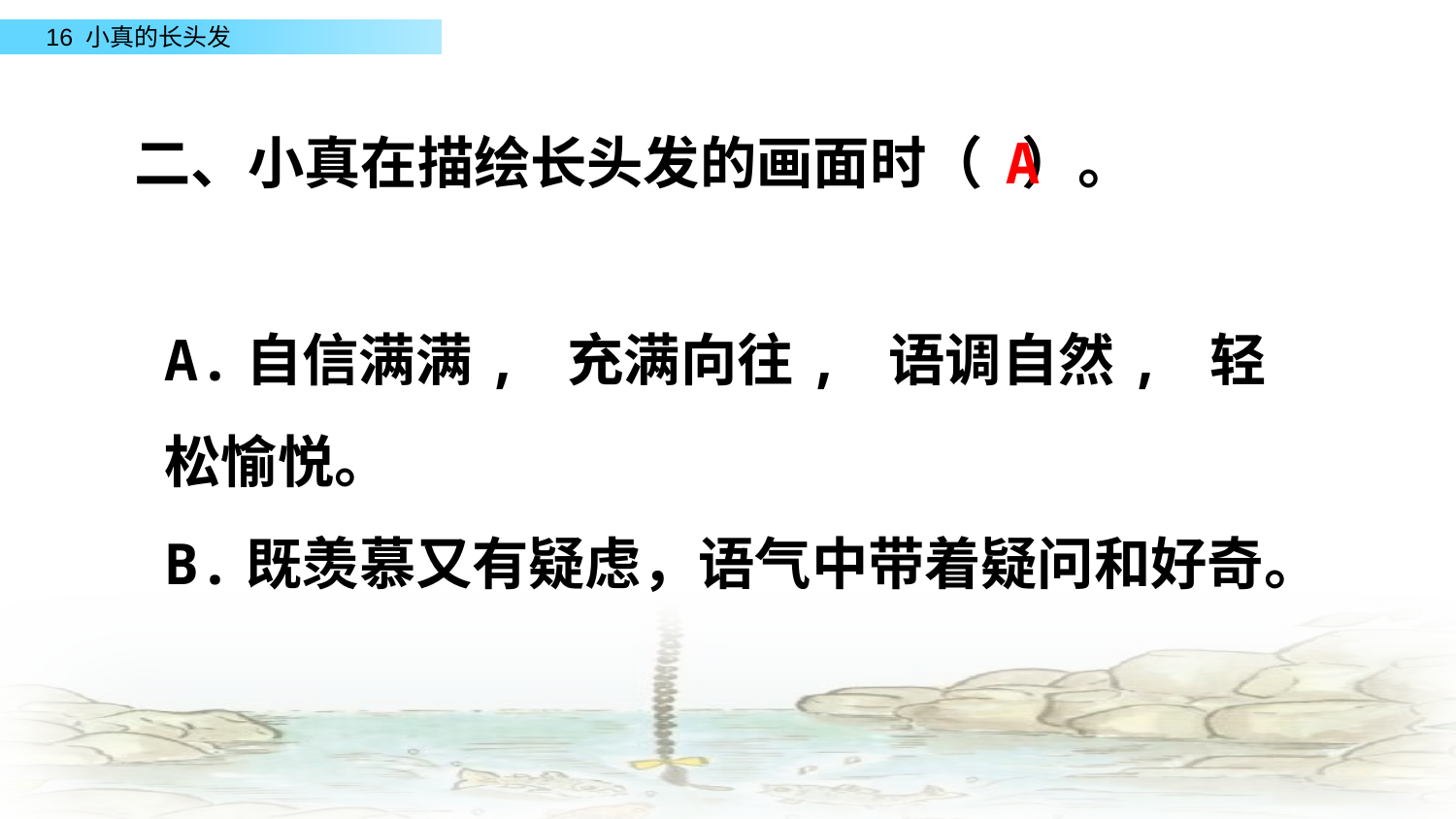

二、小真在描绘长头发的画面时（   ）。
A
A.自信满满, 充满向往, 语调自然, 轻松愉悦。
B.既羡慕又有疑虑，语气中带着疑问和好奇。